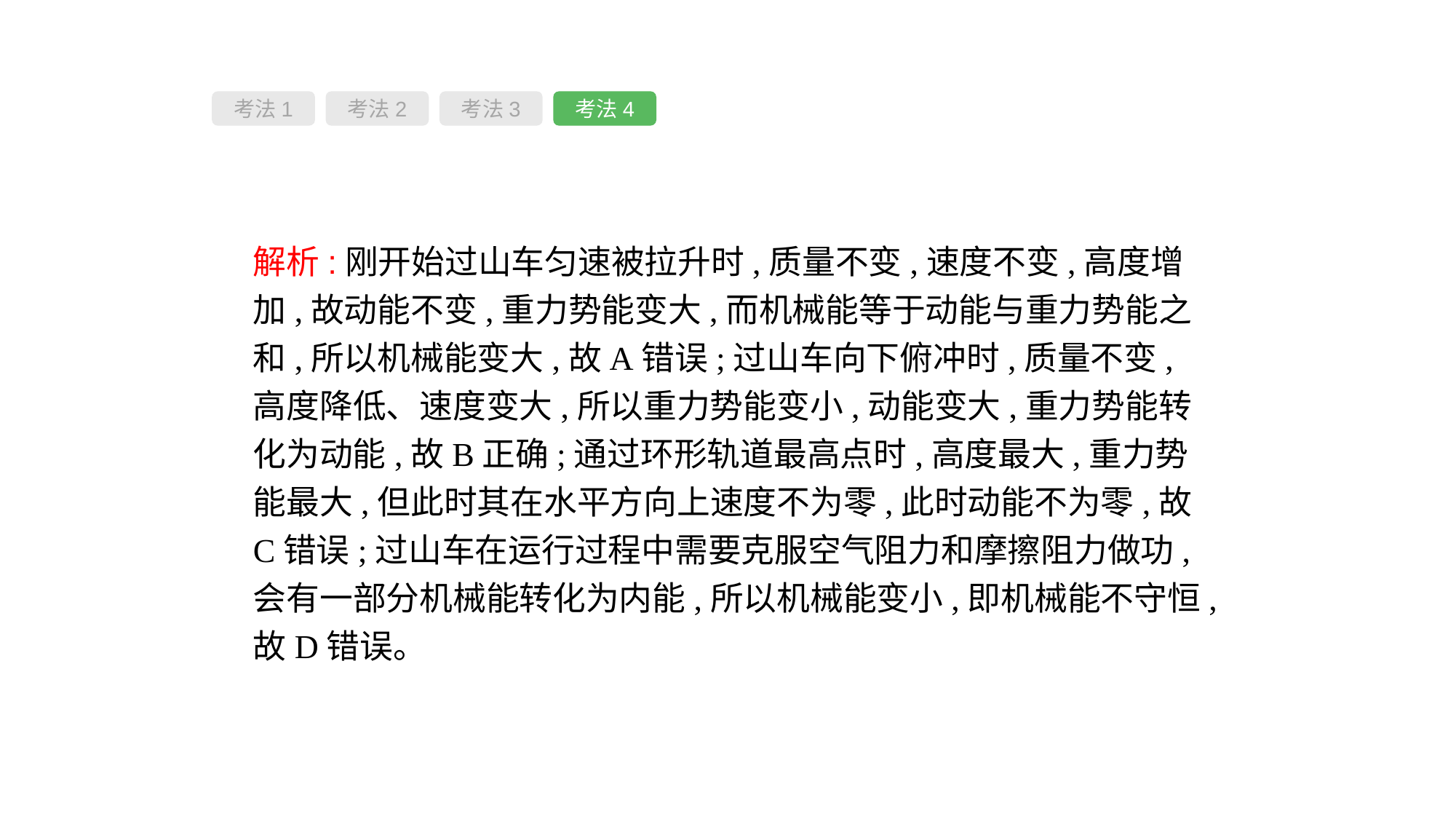

考法1
考法2
考法3
考法4
解析:刚开始过山车匀速被拉升时,质量不变,速度不变,高度增加,故动能不变,重力势能变大,而机械能等于动能与重力势能之和,所以机械能变大,故A错误;过山车向下俯冲时,质量不变,高度降低、速度变大,所以重力势能变小,动能变大,重力势能转化为动能,故B正确;通过环形轨道最高点时,高度最大,重力势能最大,但此时其在水平方向上速度不为零,此时动能不为零,故C错误;过山车在运行过程中需要克服空气阻力和摩擦阻力做功,会有一部分机械能转化为内能,所以机械能变小,即机械能不守恒,故D错误。